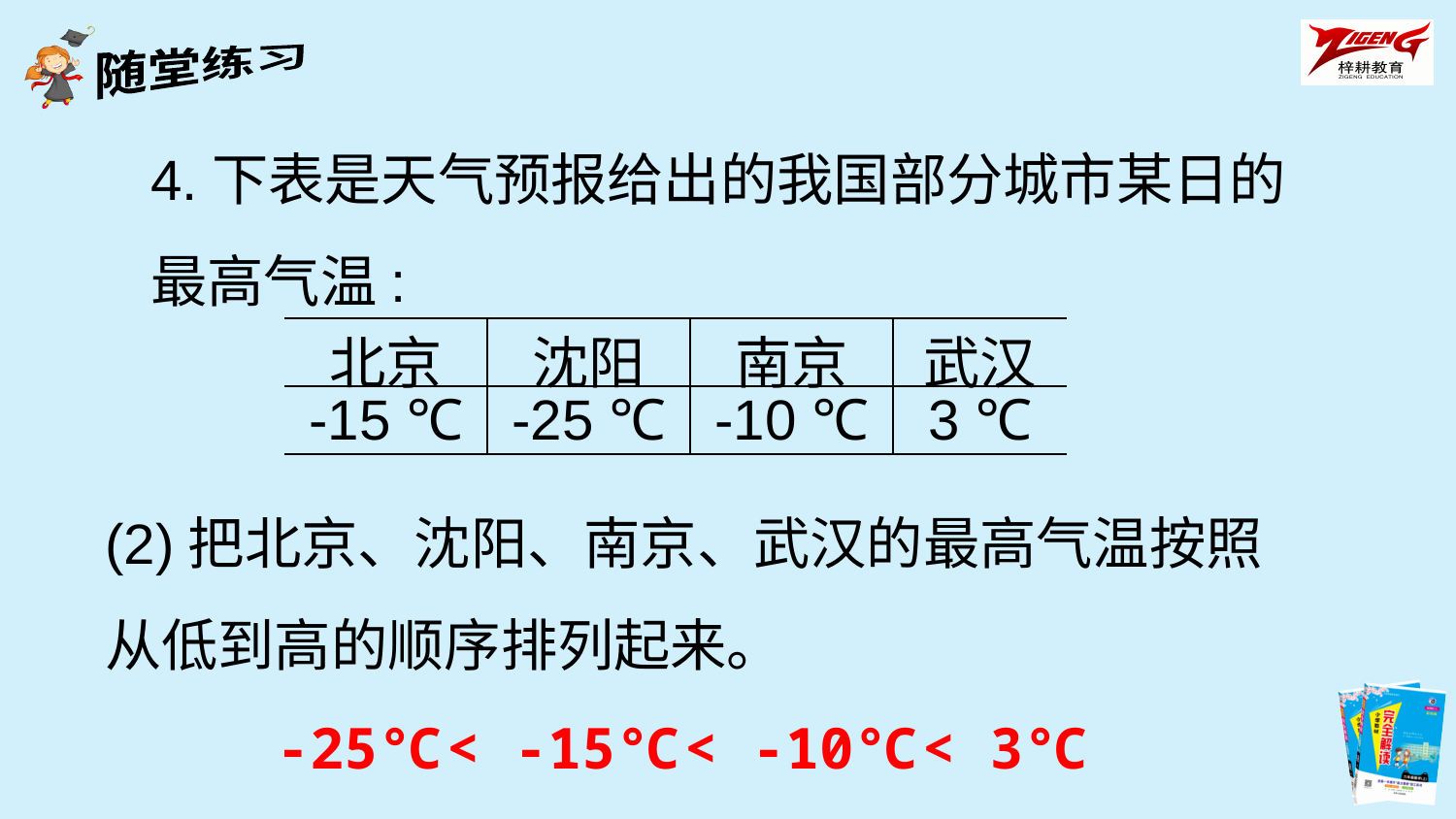

4.下表是天气预报给出的我国部分城市某日的最高气温:
| 北京 | 沈阳 | 南京 | 武汉 |
| --- | --- | --- | --- |
| -15 ℃ | -25 ℃ | -10 ℃ | 3 ℃ |
(2)把北京、沈阳、南京、武汉的最高气温按照从低到高的顺序排列起来。
-25℃< -15℃< -10℃< 3℃